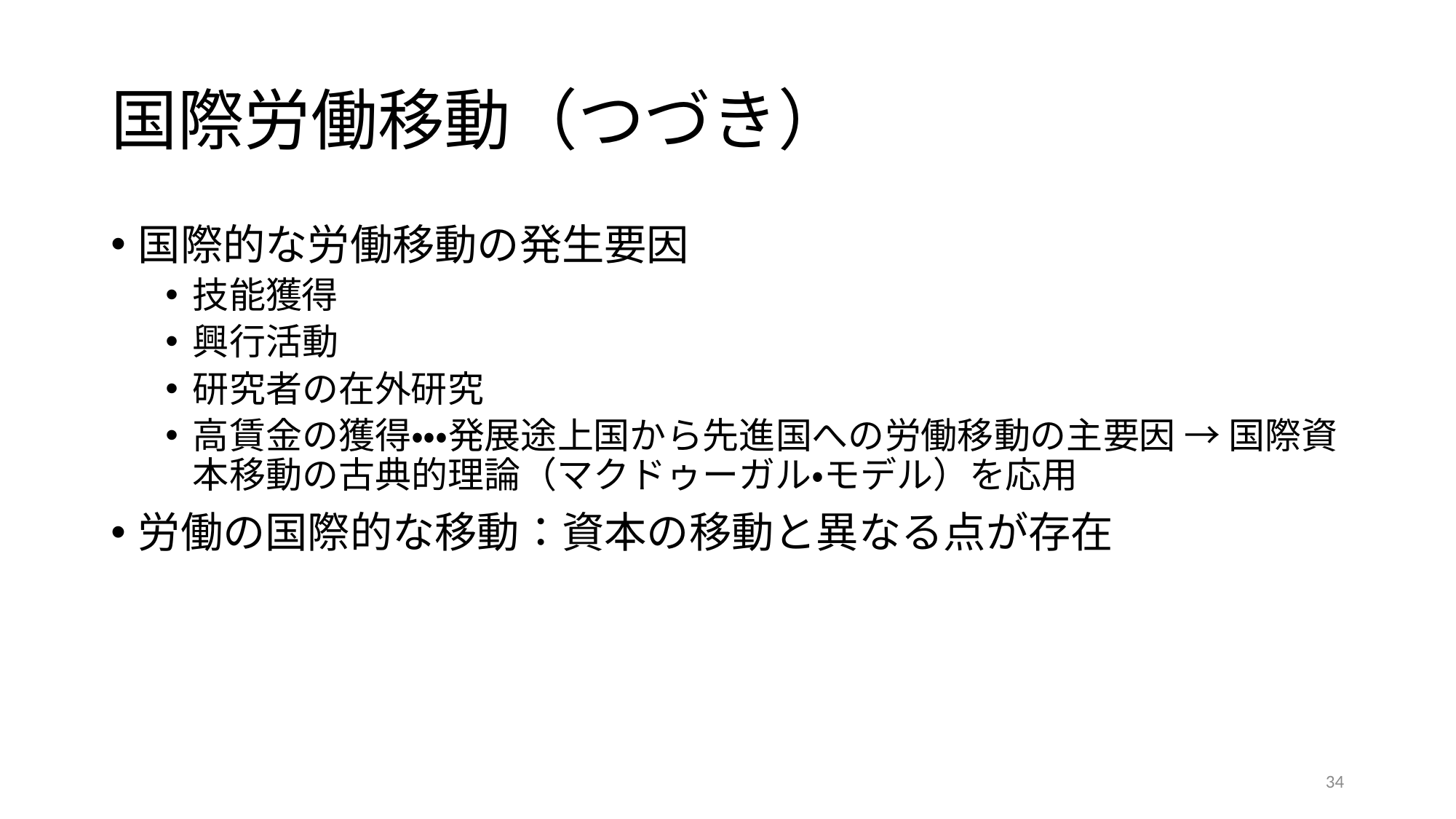

# 国際労働移動（つづき）
国際的な労働移動の発生要因
技能獲得
興行活動
研究者の在外研究
高賃金の獲得・・・発展途上国から先進国への労働移動の主要因 → 国際資本移動の古典的理論（マクドゥーガル・モデル）を応用
労働の国際的な移動：資本の移動と異なる点が存在
34